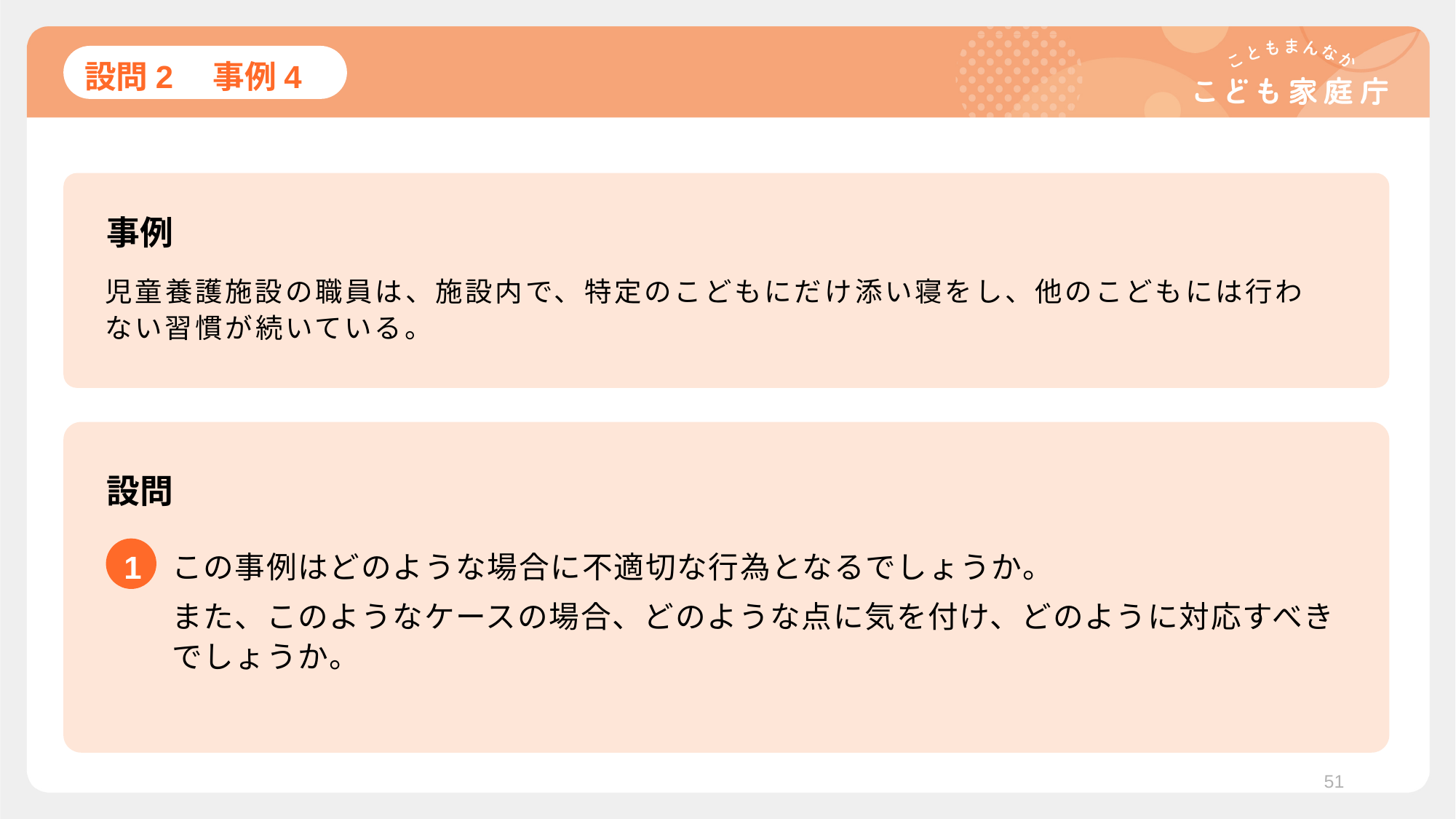

# 設問2　事例4

事例
児童養護施設の職員は、施設内で、特定のこどもにだけ添い寝をし、他のこどもには行わない習慣が続いている。

設問
1
この事例はどのような場合に不適切な行為となるでしょうか。
また、このようなケースの場合、どのような点に気を付け、どのように対応すべきでしょうか。
51